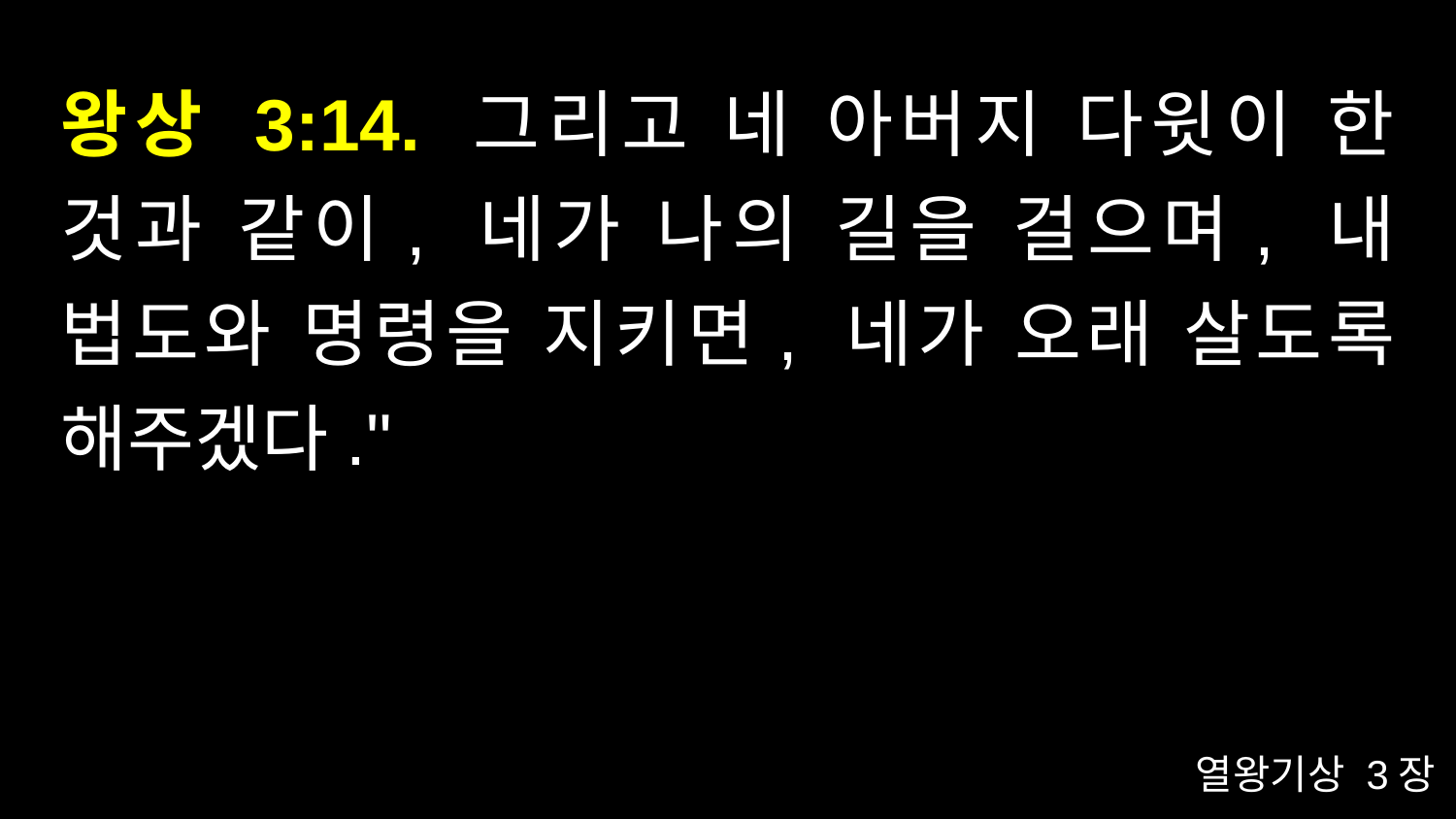

# 왕상 3:14. 그리고 네 아버지 다윗이 한 것과 같이, 네가 나의 길을 걸으며, 내 법도와 명령을 지키면, 네가 오래 살도록 해주겠다."
열왕기상 3장